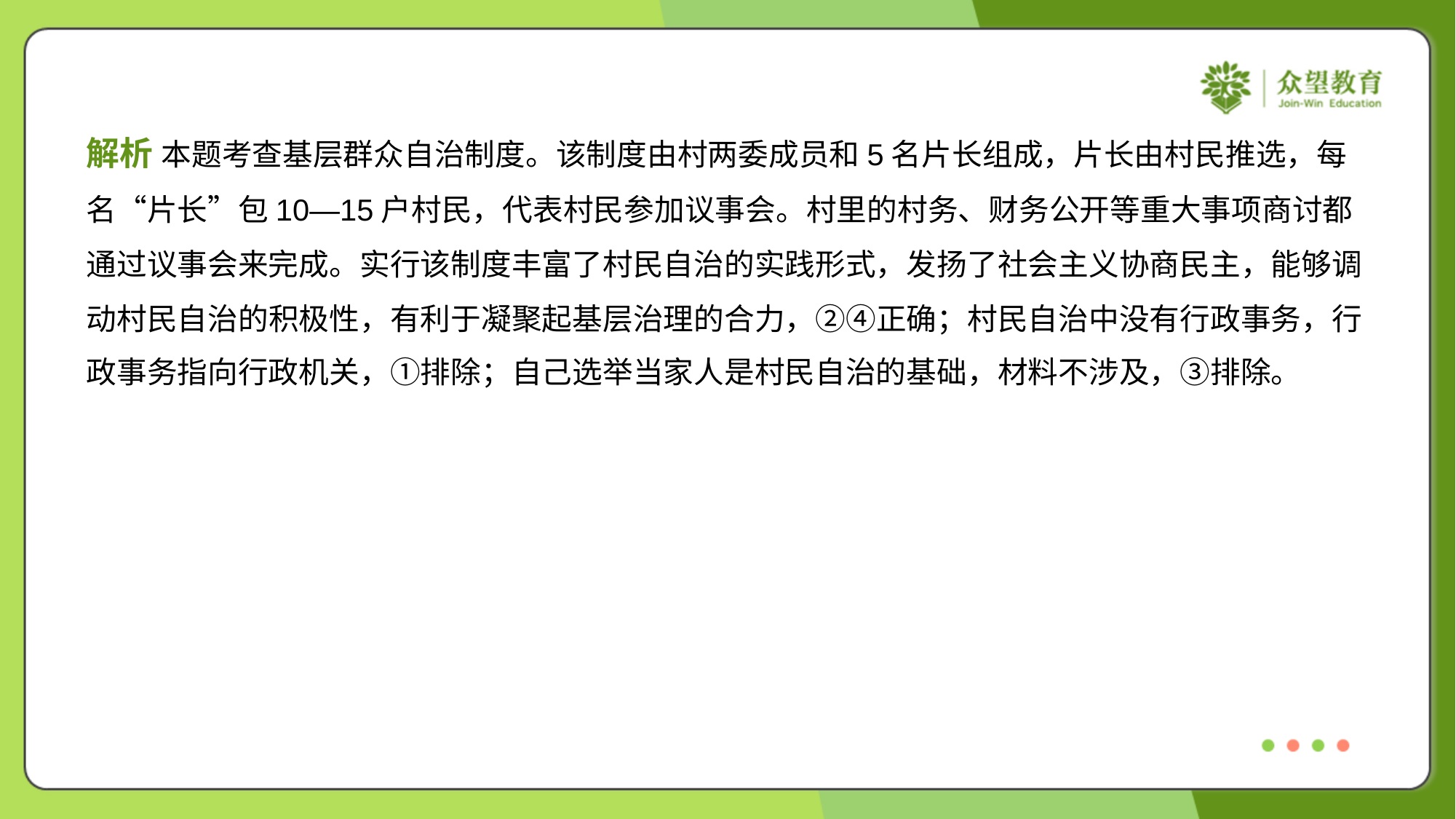

解析 本题考查基层群众自治制度。该制度由村两委成员和5名片长组成，片长由村民推选，每
名“片长”包10—15户村民，代表村民参加议事会。村里的村务、财务公开等重大事项商讨都
通过议事会来完成。实行该制度丰富了村民自治的实践形式，发扬了社会主义协商民主，能够调
动村民自治的积极性，有利于凝聚起基层治理的合力，②④正确；村民自治中没有行政事务，行
政事务指向行政机关，①排除；自己选举当家人是村民自治的基础，材料不涉及，③排除。